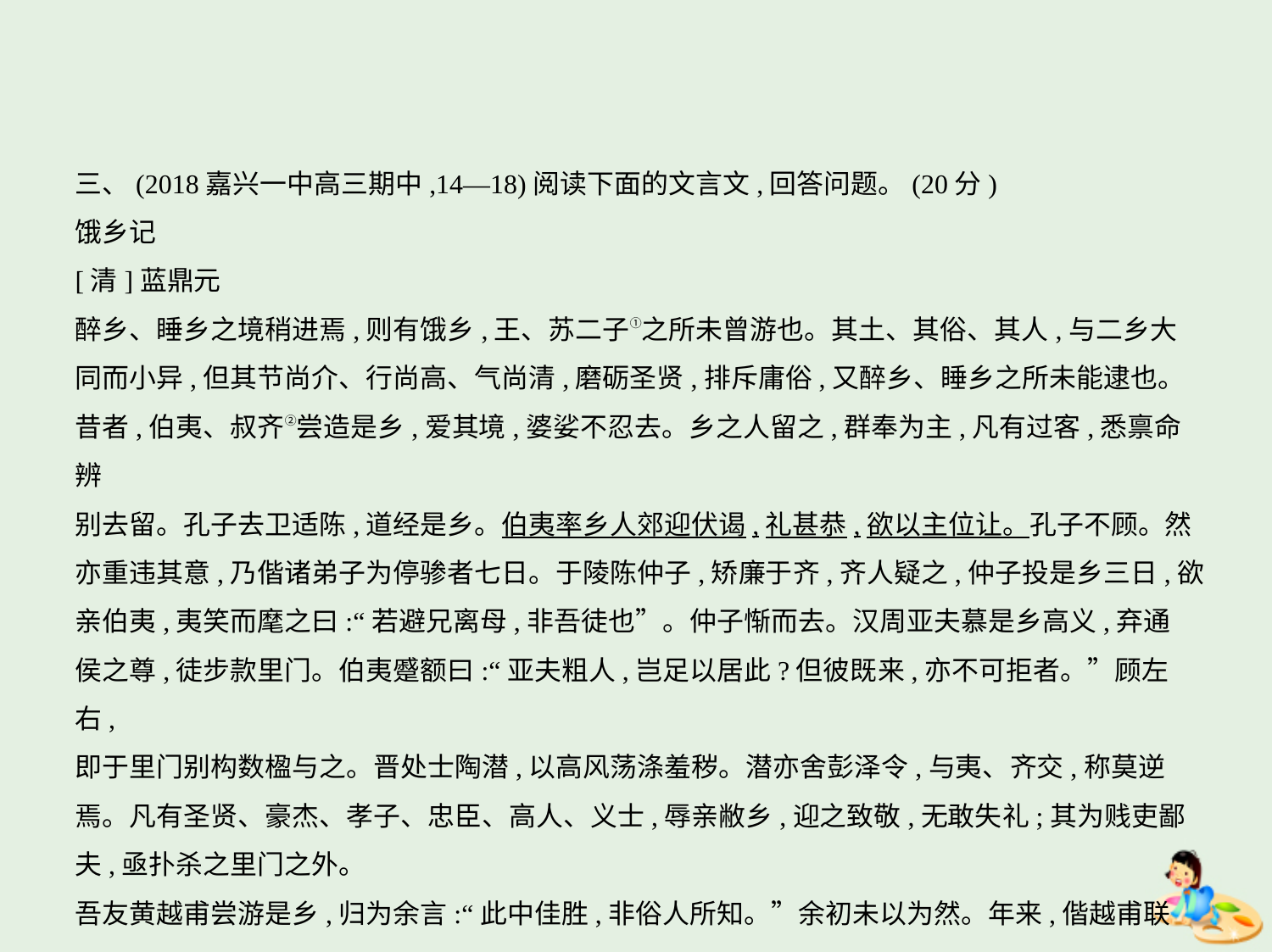

三、(2018嘉兴一中高三期中,14—18)阅读下面的文言文,回答问题。(20分)
饿乡记
[清]蓝鼎元
醉乡、睡乡之境稍进焉,则有饿乡,王、苏二子①之所未曾游也。其土、其俗、其人,与二乡大
同而小异,但其节尚介、行尚高、气尚清,磨砺圣贤,排斥庸俗,又醉乡、睡乡之所未能逮也。
昔者,伯夷、叔齐②尝造是乡,爱其境,婆娑不忍去。乡之人留之,群奉为主,凡有过客,悉禀命辨
别去留。孔子去卫适陈,道经是乡。伯夷率乡人郊迎伏谒,礼甚恭,欲以主位让。孔子不顾。然
亦重违其意,乃偕诸弟子为停骖者七日。于陵陈仲子,矫廉于齐,齐人疑之,仲子投是乡三日,欲
亲伯夷,夷笑而麾之曰:“若避兄离母,非吾徒也”。仲子惭而去。汉周亚夫慕是乡高义,弃通
侯之尊,徒步款里门。伯夷蹙额曰:“亚夫粗人,岂足以居此?但彼既来,亦不可拒者。”顾左右,
即于里门别构数楹与之。晋处士陶潜,以高风荡涤羞秽。潜亦舍彭泽令,与夷、齐交,称莫逆
焉。凡有圣贤、豪杰、孝子、忠臣、高人、义士,辱亲敝乡,迎之致敬,无敢失礼;其为贱吏鄙
夫,亟扑杀之里门之外。
吾友黄越甫尝游是乡,归为余言:“此中佳胜,非俗人所知。”余初未以为然。年来,偕越甫联